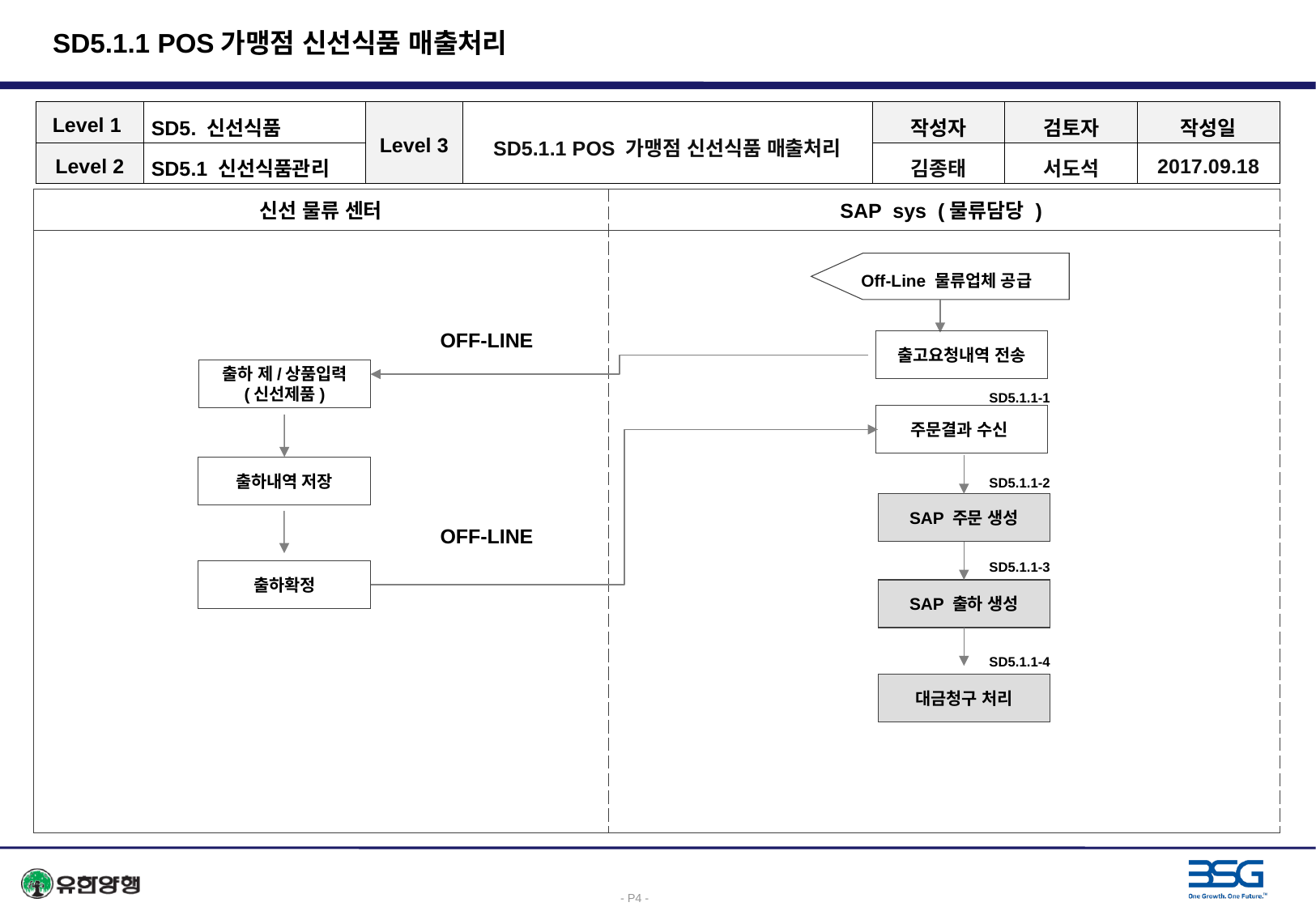

# SD5.1.1 POS가맹점 신선식품 매출처리
| Level 1 | SD5. 신선식품 | Level 3 | SD5.1.1 POS 가맹점 신선식품 매출처리 | 작성자 | 검토자 | 작성일 |
| --- | --- | --- | --- | --- | --- | --- |
| Level 2 | SD5.1 신선식품관리 |  |  | 김종태 | 서도석 | 2017.09.18 |

| 신선 물류 센터 | SAP sys (물류담당 ) |
| --- | --- |
|  |  |
Off-Line 물류업체 공급
OFF-LINE
출고요청내역 전송
출하 제/상품입력
(신선제품)
SD5.1.1-1
주문결과 수신
출하내역 저장
SD5.1.1-2
SAP 주문 생성
OFF-LINE
SD5.1.1-3
출하확정
SAP 출하 생성
SD5.1.1-4
대금청구 처리